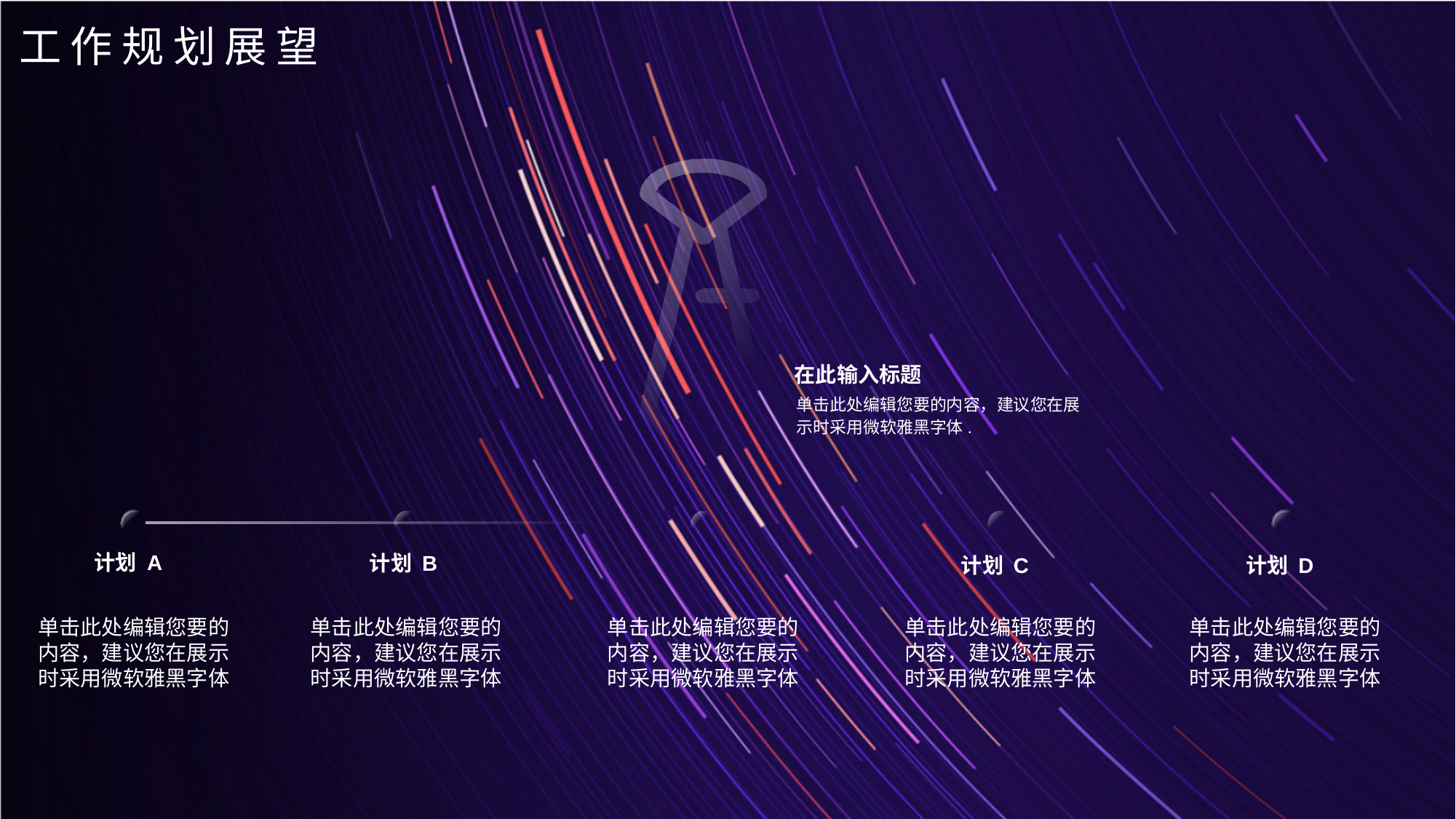

工作规划展望

在此输入标题
单击此处编辑您要的内容，建议您在展示时采用微软雅黑字体.

计划 A
计划 B
计划 D
计划 C
单击此处编辑您要的内容，建议您在展示时采用微软雅黑字体
单击此处编辑您要的内容，建议您在展示时采用微软雅黑字体
单击此处编辑您要的内容，建议您在展示时采用微软雅黑字体
单击此处编辑您要的内容，建议您在展示时采用微软雅黑字体
单击此处编辑您要的内容，建议您在展示时采用微软雅黑字体